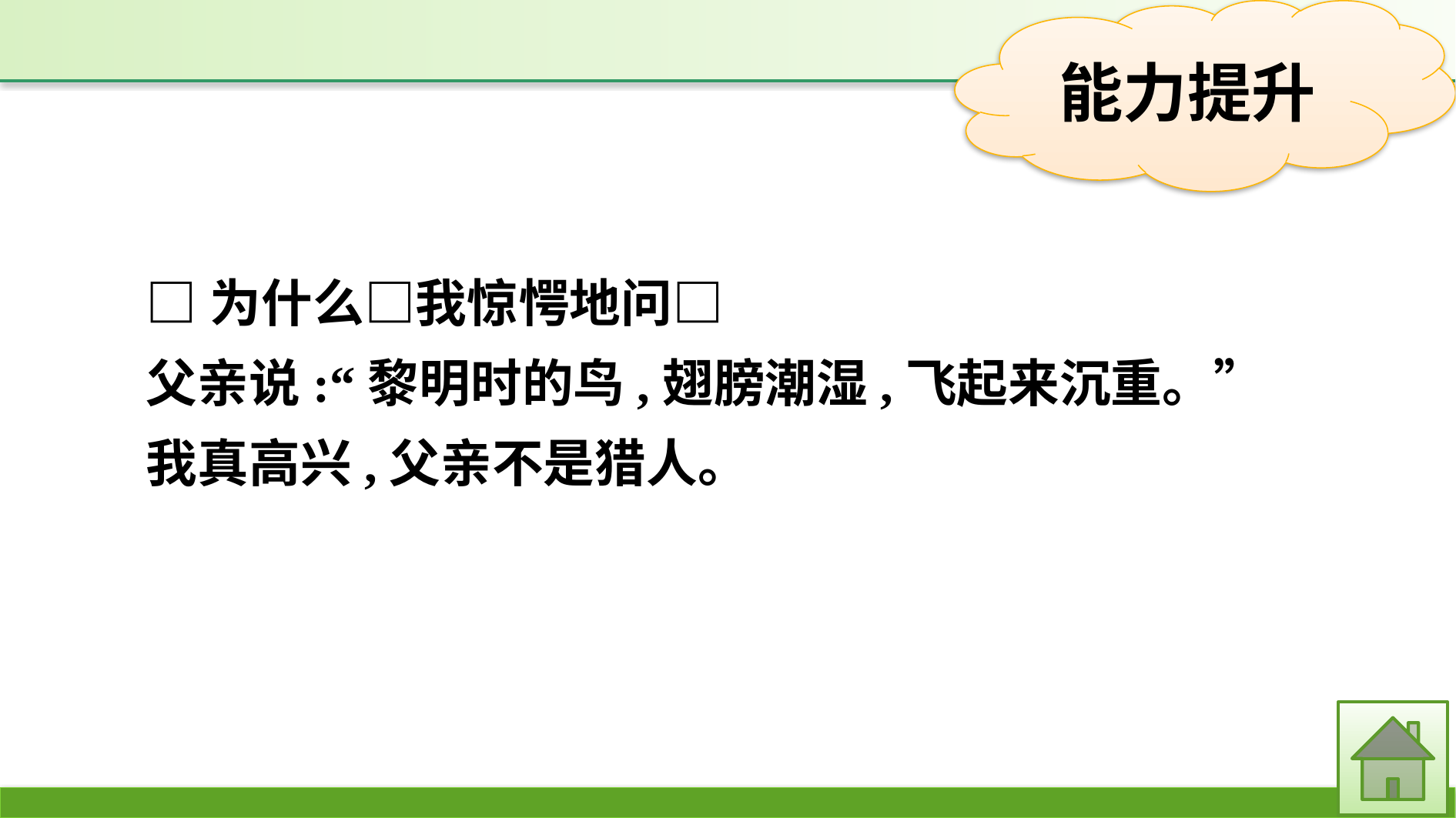

□为什么□我惊愕地问□
父亲说:“黎明时的鸟,翅膀潮湿,飞起来沉重。”
我真高兴,父亲不是猎人。